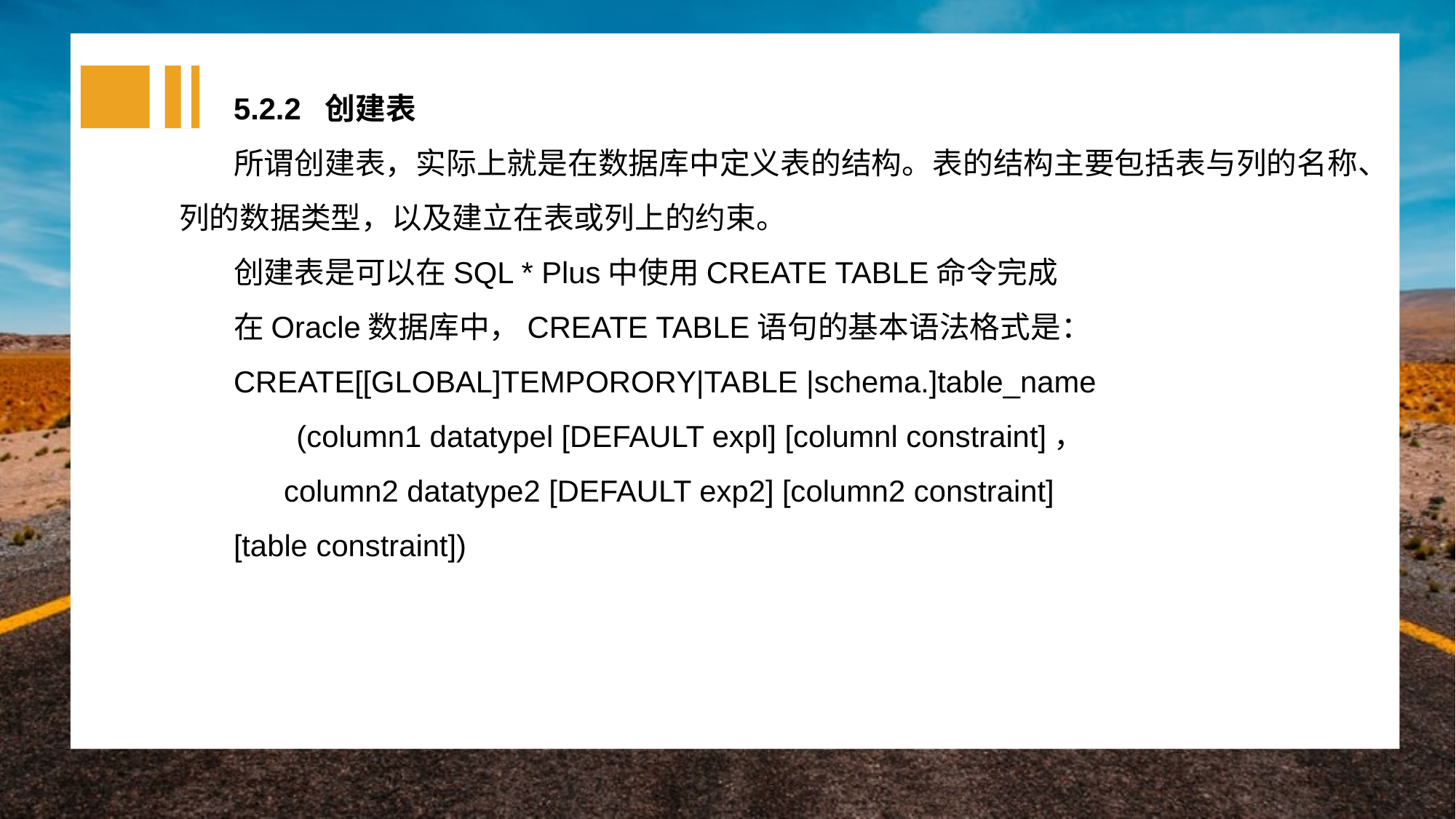

5.2.2  创建表
所谓创建表，实际上就是在数据库中定义表的结构。表的结构主要包括表与列的名称、列的数据类型，以及建立在表或列上的约束。
创建表是可以在SQL * Plus中使用CREATE TABLE命令完成
在Oracle数据库中，CREATE TABLE语句的基本语法格式是：
CREATE[[GLOBAL]TEMPORORY|TABLE |schema.]table_name
   	 (column1 datatypel [DEFAULT expl] [columnl constraint]，
      column2 datatype2 [DEFAULT exp2] [column2 constraint]
[table constraint])